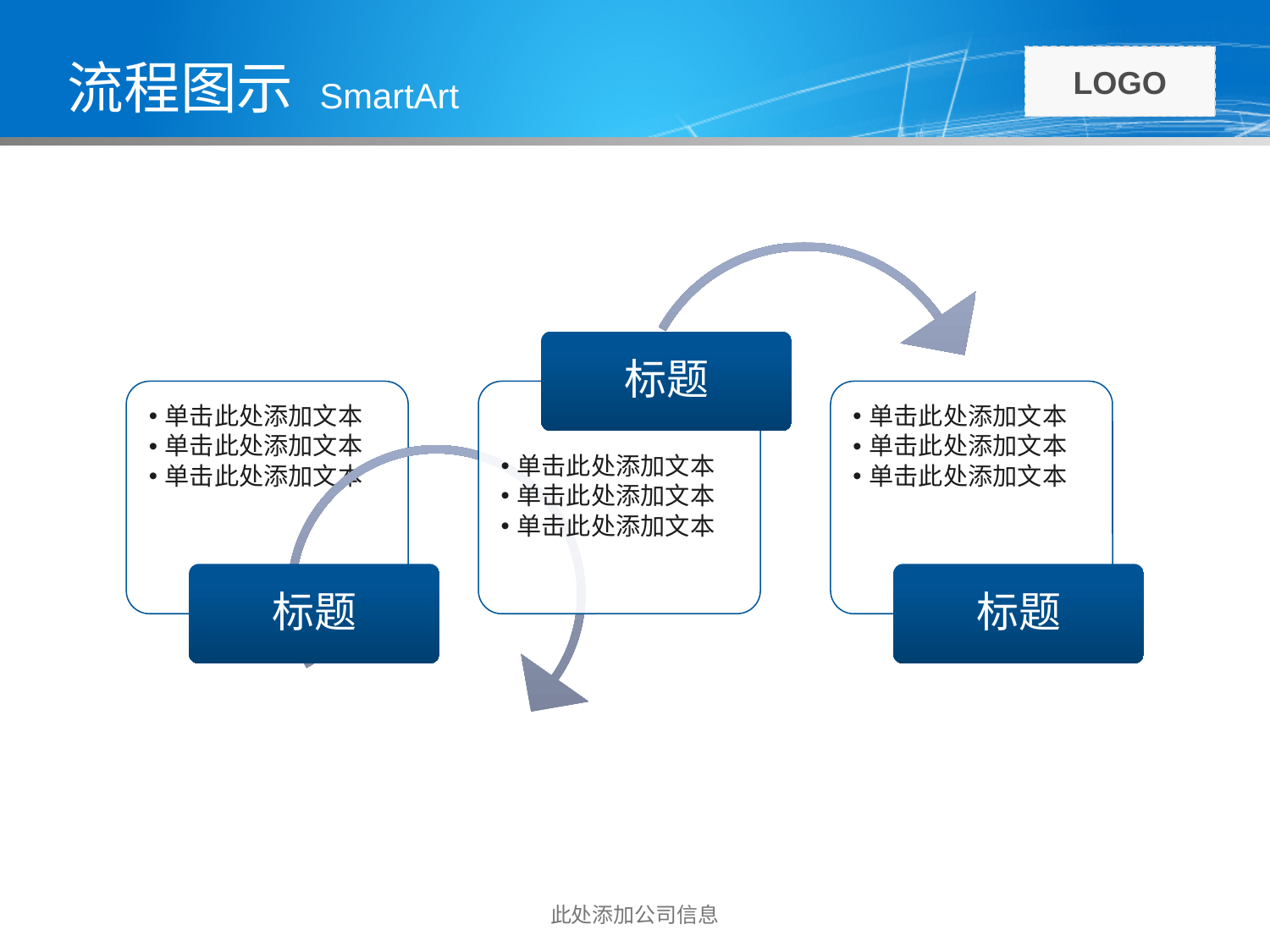

# 流程图示 SmartArt

标题

单击此处添加文本
单击此处添加文本
单击此处添加文本
单击此处添加文本
单击此处添加文本
单击此处添加文本
单击此处添加文本
单击此处添加文本
单击此处添加文本

标题
标题
此处添加公司信息
6